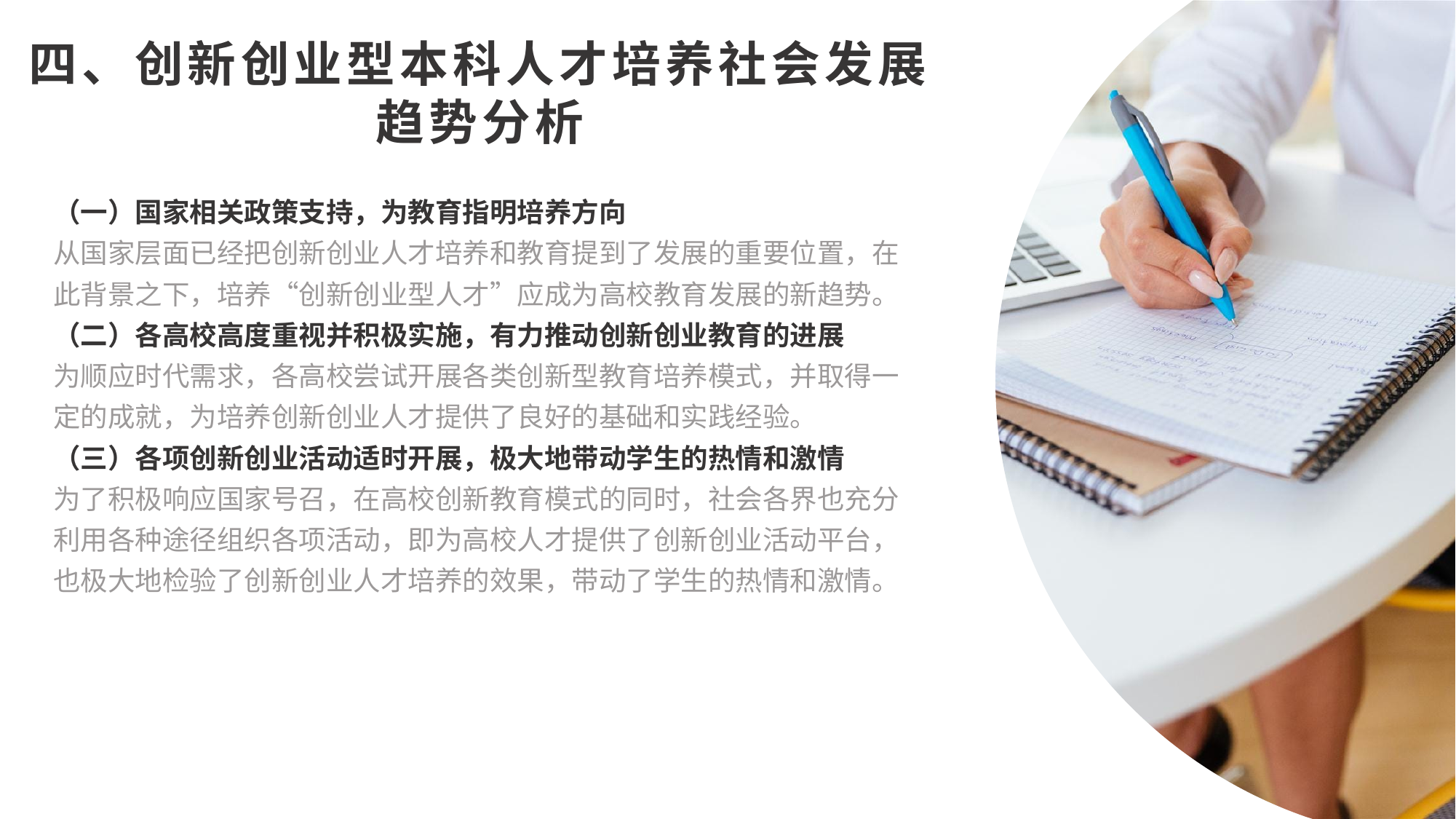

四、创新创业型本科人才培养社会发展趋势分析
（一）国家相关政策支持，为教育指明培养方向
从国家层面已经把创新创业人才培养和教育提到了发展的重要位置，在此背景之下，培养“创新创业型人才”应成为高校教育发展的新趋势。
（二）各高校高度重视并积极实施，有力推动创新创业教育的进展
为顺应时代需求，各高校尝试开展各类创新型教育培养模式，并取得一定的成就，为培养创新创业人才提供了良好的基础和实践经验。
（三）各项创新创业活动适时开展，极大地带动学生的热情和激情
为了积极响应国家号召，在高校创新教育模式的同时，社会各界也充分利用各种途径组织各项活动，即为高校人才提供了创新创业活动平台，也极大地检验了创新创业人才培养的效果，带动了学生的热情和激情。